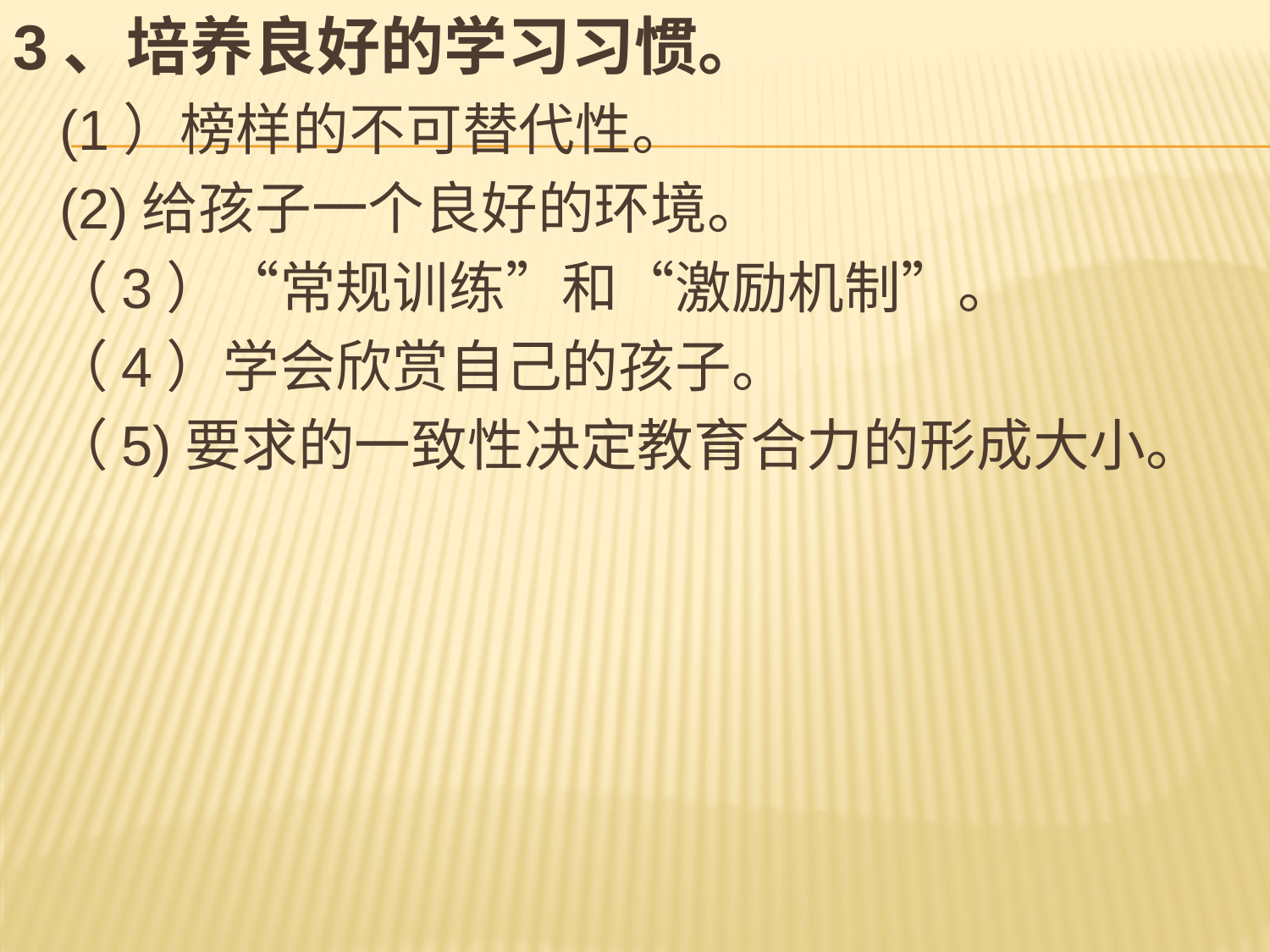

3、培养良好的学习习惯。
   (1）榜样的不可替代性。
   (2)给孩子一个良好的环境。
  （3）“常规训练”和“激励机制”。
  （4）学会欣赏自己的孩子。
  （5)要求的一致性决定教育合力的形成大小。